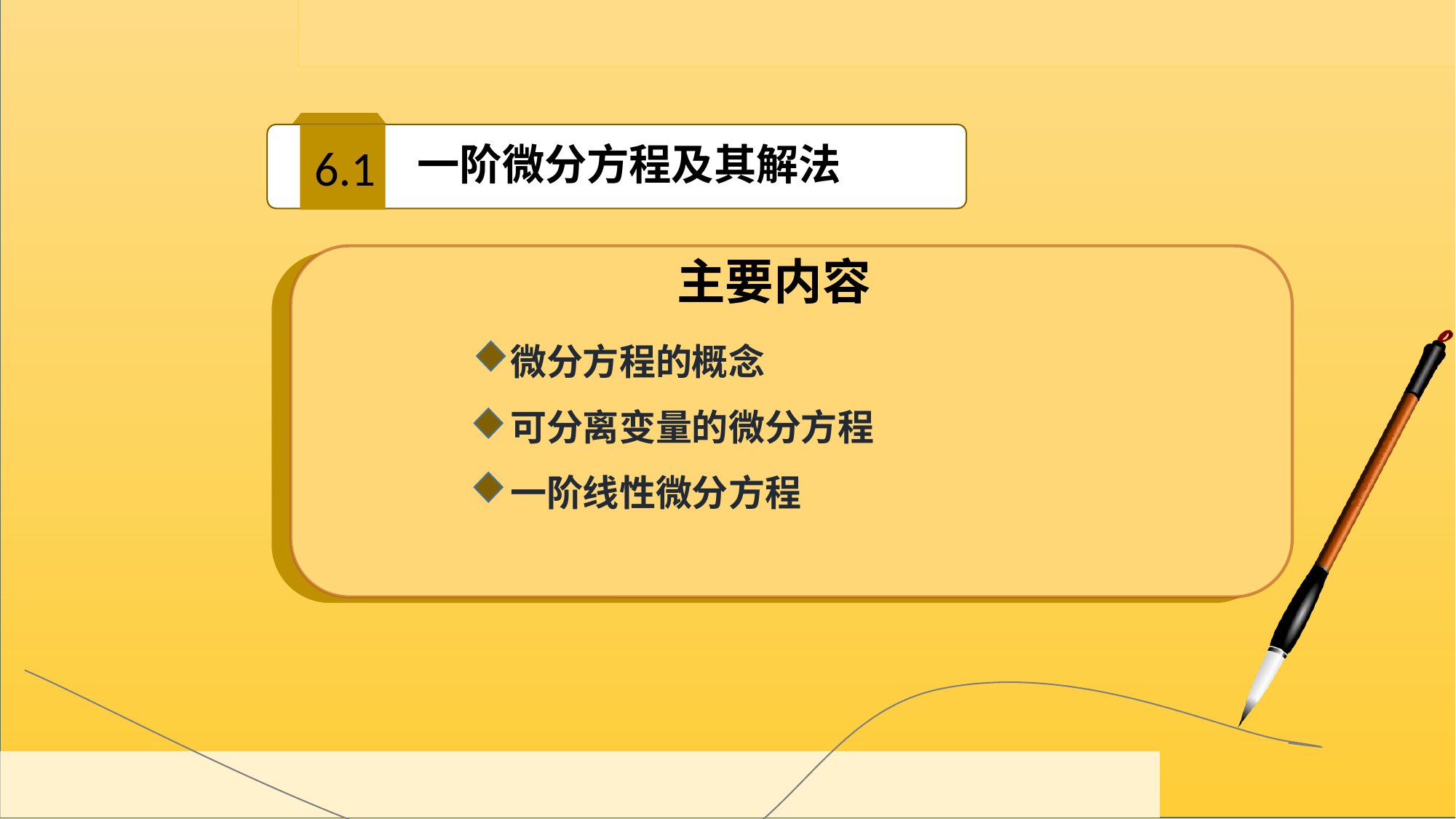

6.1
一阶微分方程及其解法
主要内容
  微分方程的概念
  可分离变量的微分方程
  一阶线性微分方程